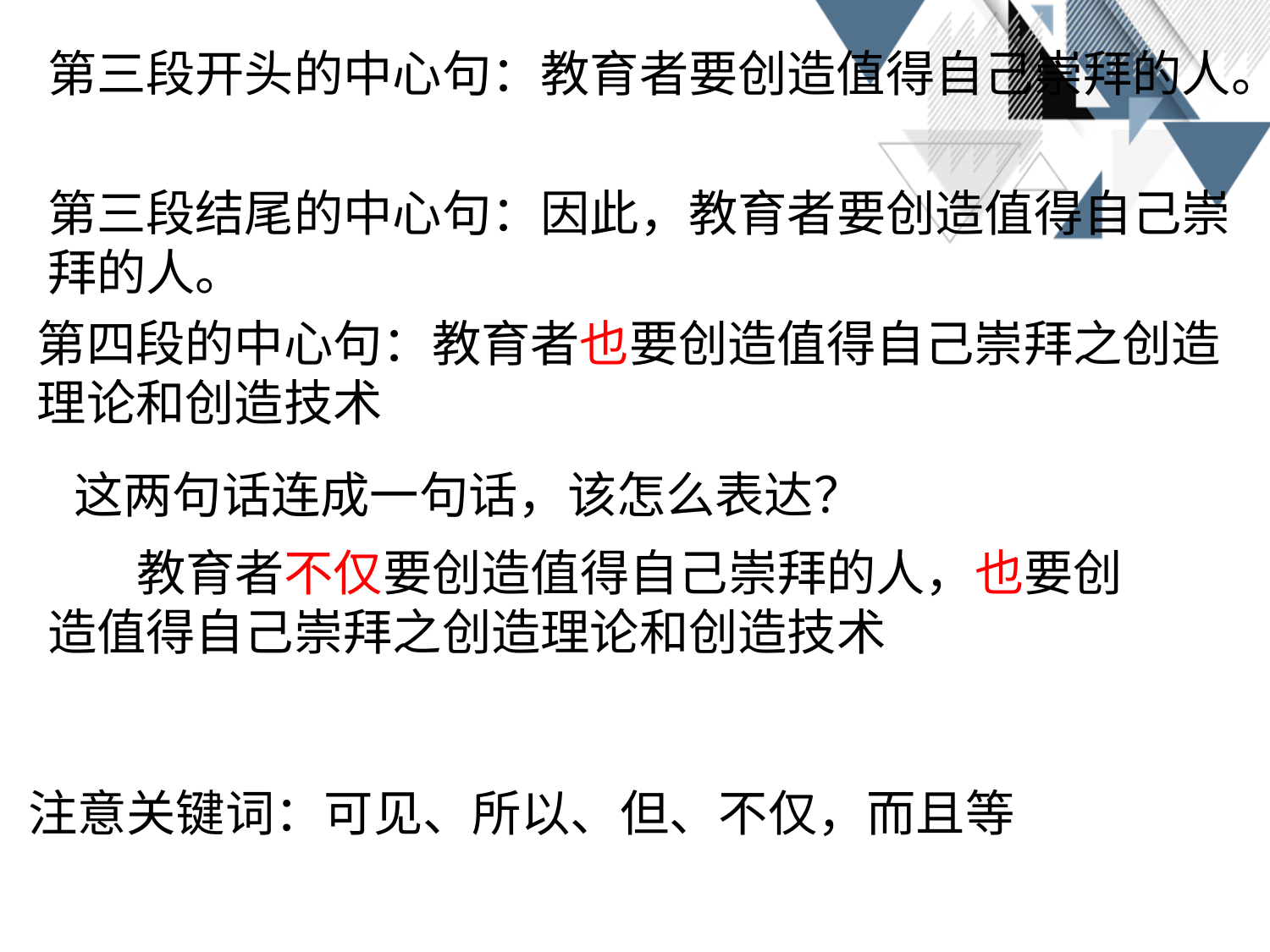

第三段开头的中心句：教育者要创造值得自己崇拜的人。
第三段结尾的中心句：因此，教育者要创造值得自己崇拜的人。
第四段的中心句：教育者也要创造值得自己崇拜之创造理论和创造技术
这两句话连成一句话，该怎么表达？
       教育者不仅要创造值得自己崇拜的人，也要创造值得自己崇拜之创造理论和创造技术

注意关键词：可见、所以、但、不仅，而且等